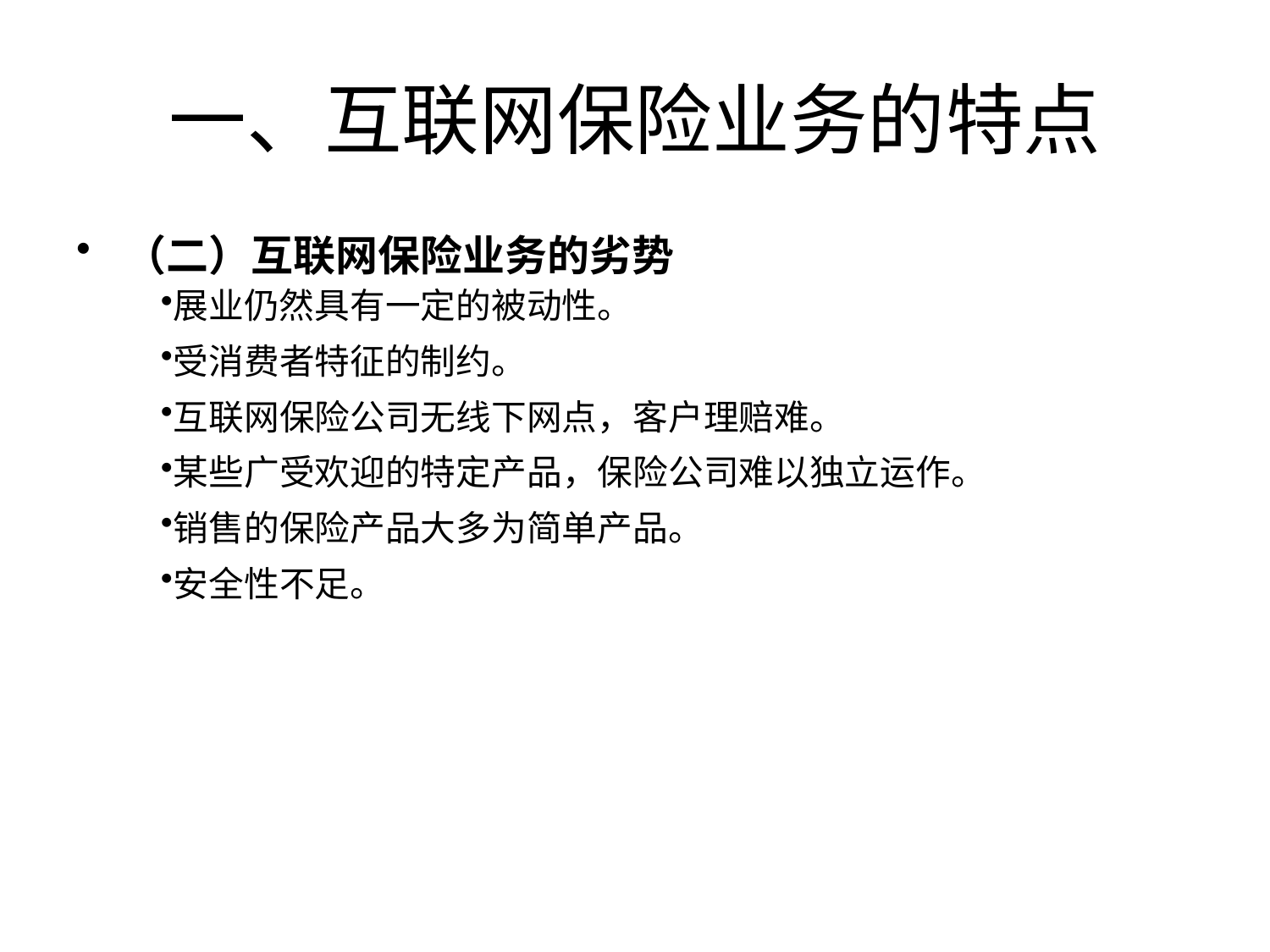

# 一、互联网保险业务的特点
（二）互联网保险业务的劣势
展业仍然具有一定的被动性。
受消费者特征的制约。
互联网保险公司无线下网点，客户理赔难。
某些广受欢迎的特定产品，保险公司难以独立运作。
销售的保险产品大多为简单产品。
安全性不足。